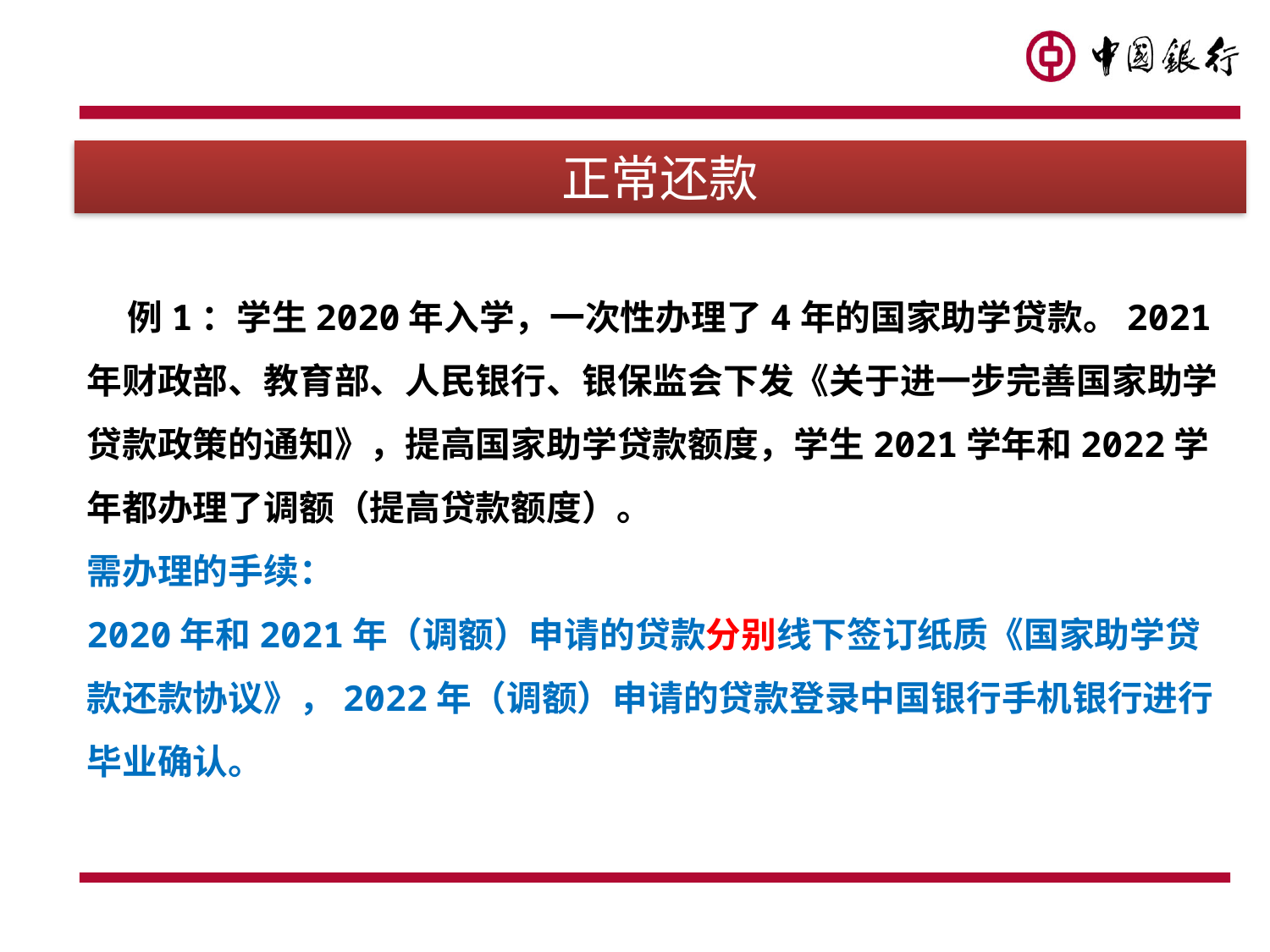

正常还款
# 例1：学生2020年入学，一次性办理了4年的国家助学贷款。2021年财政部、教育部、人民银行、银保监会下发《关于进一步完善国家助学贷款政策的通知》，提高国家助学贷款额度，学生2021学年和2022学年都办理了调额（提高贷款额度）。 需办理的手续： 2020年和2021年（调额）申请的贷款分别线下签订纸质《国家助学贷款还款协议》，2022年（调额）申请的贷款登录中国银行手机银行进行毕业确认。